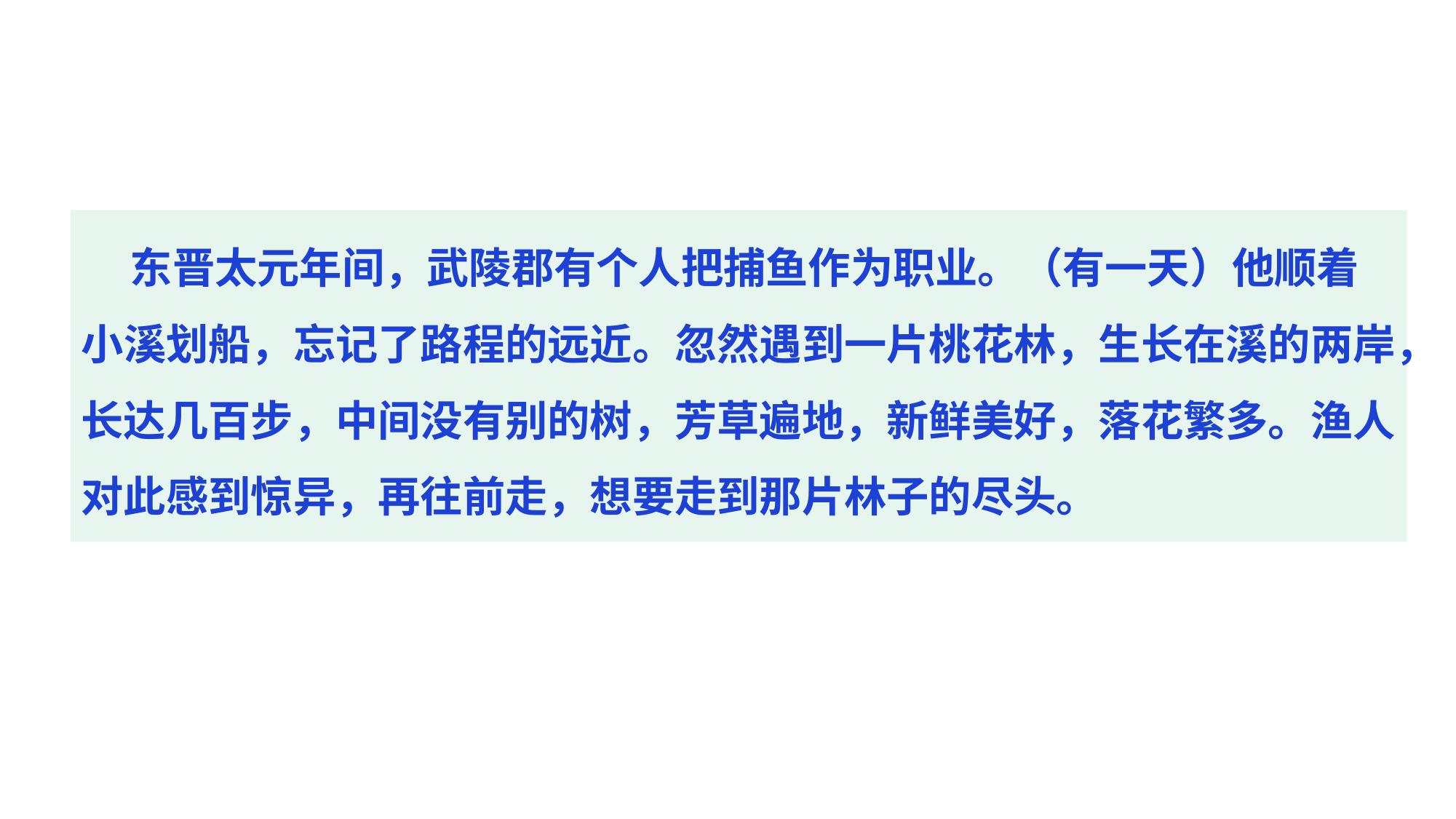

东晋太元年间，武陵郡有个人把捕鱼作为职业。（有一天）他顺着小溪划船，忘记了路程的远近。忽然遇到一片桃花林，生长在溪的两岸，长达几百步，中间没有别的树，芳草遍地，新鲜美好，落花繁多。渔人对此感到惊异，再往前走，想要走到那片林子的尽头。